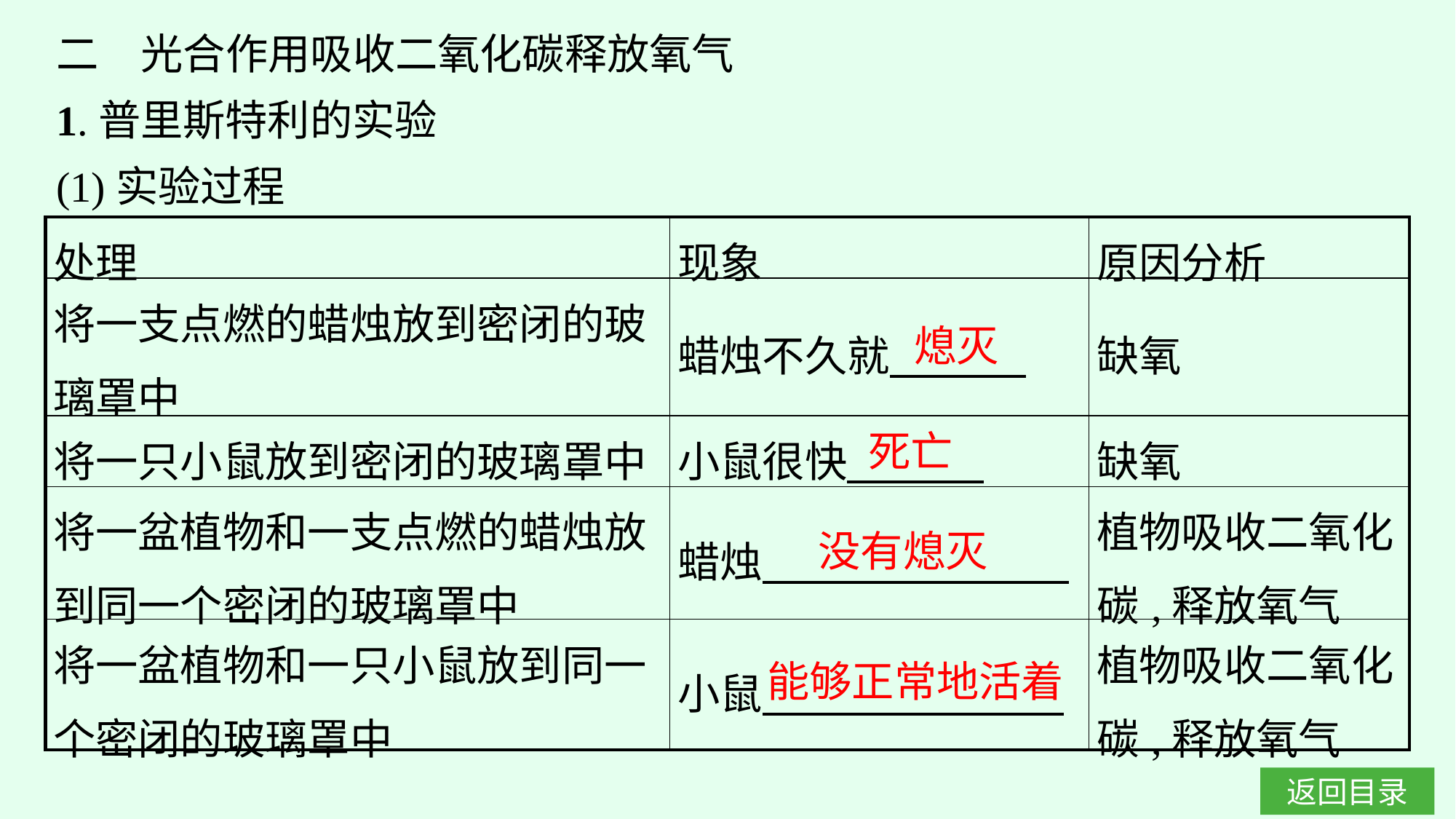

二　光合作用吸收二氧化碳释放氧气
1.普里斯特利的实验
(1)实验过程
| 处理 | 现象 | 原因分析 |
| --- | --- | --- |
| 将一支点燃的蜡烛放到密闭的玻璃罩中 | 蜡烛不久就 | 缺氧 |
| 将一只小鼠放到密闭的玻璃罩中 | 小鼠很快 | 缺氧 |
| 将一盆植物和一支点燃的蜡烛放到同一个密闭的玻璃罩中 | 蜡烛 | 植物吸收二氧化碳,释放氧气 |
| 将一盆植物和一只小鼠放到同一个密闭的玻璃罩中 | 小鼠 | 植物吸收二氧化碳,释放氧气 |
熄灭
死亡
没有熄灭
能够正常地活着